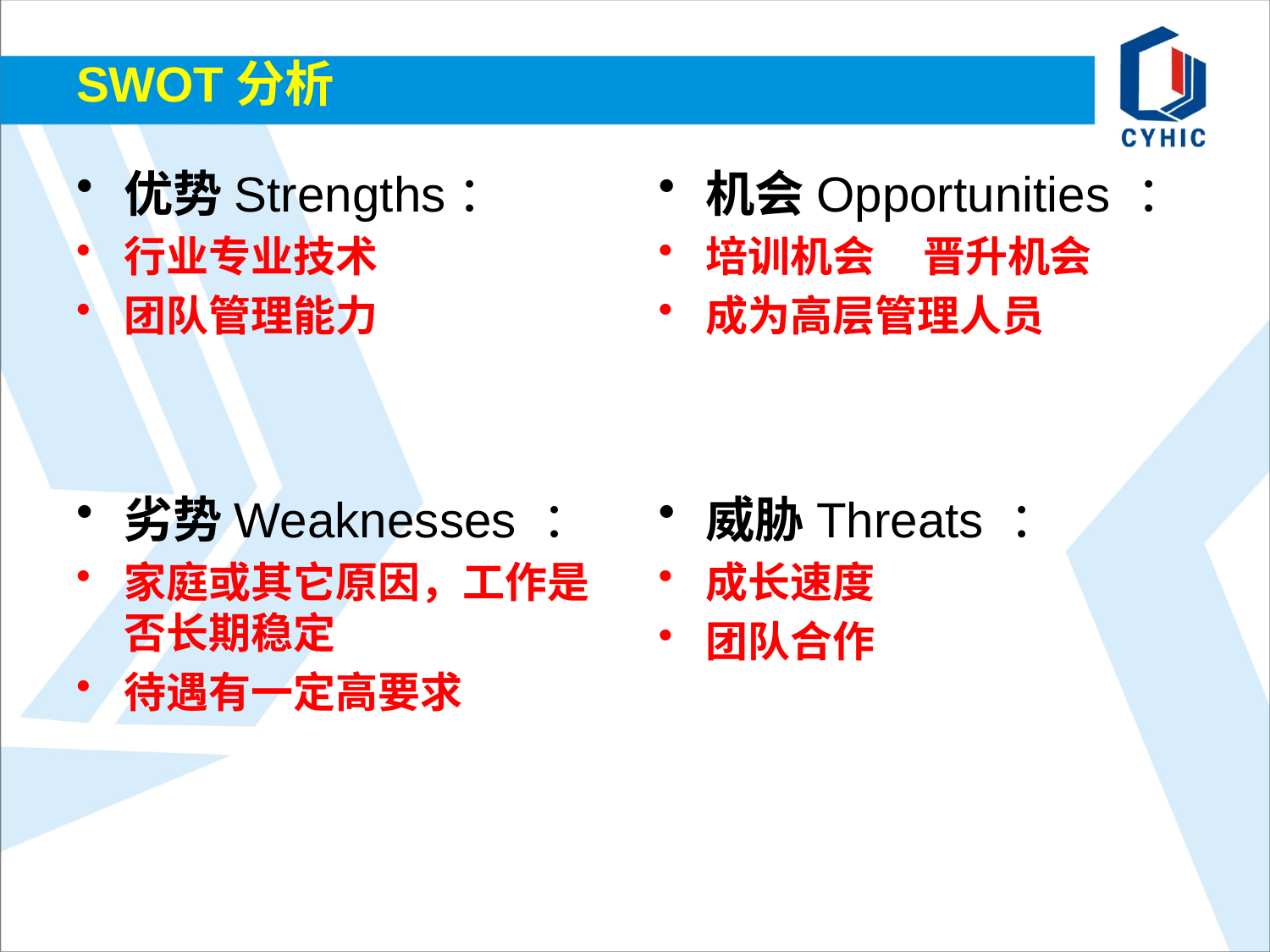

# SWOT分析
优势Strengths：
行业专业技术
团队管理能力

劣势Weaknesses ：
家庭或其它原因，工作是否长期稳定
待遇有一定高要求
机会Opportunities ：
培训机会     晋升机会
成为高层管理人员

威胁Threats ：
成长速度
团队合作